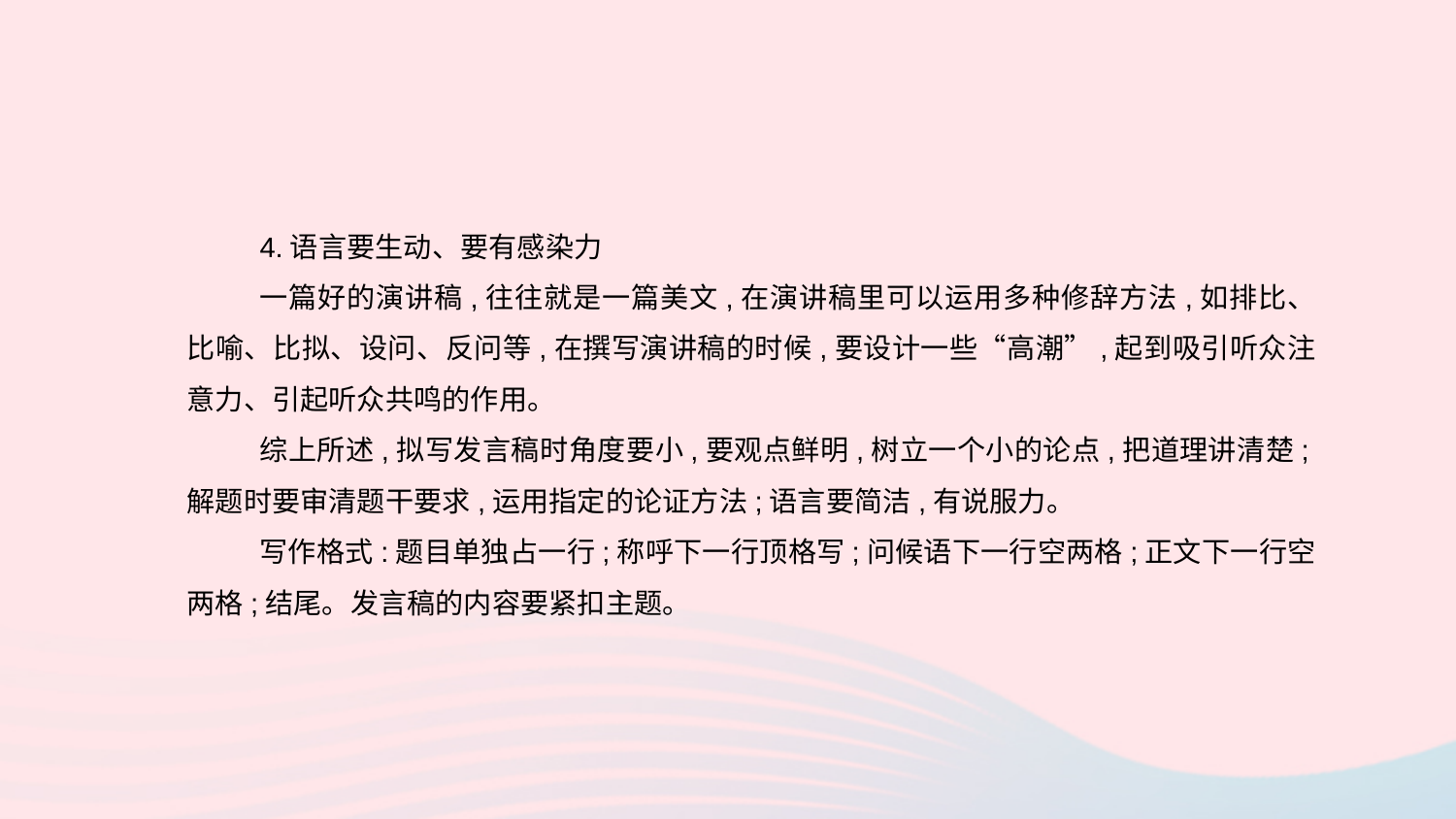

4.语言要生动、要有感染力
一篇好的演讲稿,往往就是一篇美文,在演讲稿里可以运用多种修辞方法,如排比、比喻、比拟、设问、反问等,在撰写演讲稿的时候,要设计一些“高潮”,起到吸引听众注意力、引起听众共鸣的作用。
综上所述,拟写发言稿时角度要小,要观点鲜明,树立一个小的论点,把道理讲清楚;解题时要审清题干要求,运用指定的论证方法;语言要简洁,有说服力。
写作格式:题目单独占一行;称呼下一行顶格写;问候语下一行空两格;正文下一行空两格;结尾。发言稿的内容要紧扣主题。